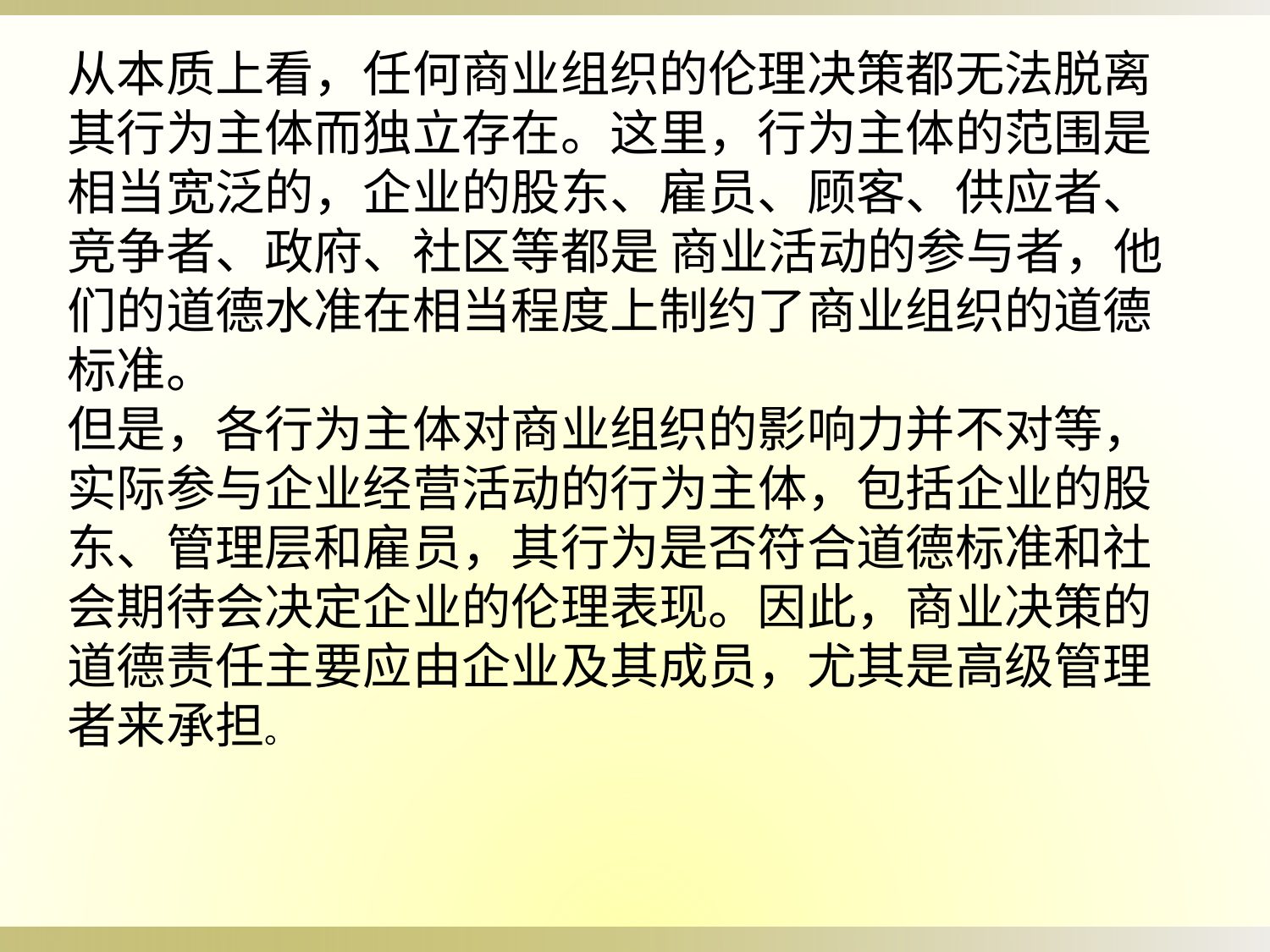

从本质上看，任何商业组织的伦理决策都无法脱离其行为主体而独立存在。这里，行为主体的范围是相当宽泛的，企业的股东、雇员、顾客、供应者、竞争者、政府、社区等都是 商业活动的参与者，他们的道德水准在相当程度上制约了商业组织的道德标准。
但是，各行为主体对商业组织的影响力并不对等，实际参与企业经营活动的行为主体，包括企业的股东、管理层和雇员，其行为是否符合道德标准和社会期待会决定企业的伦理表现。因此，商业决策的道德责任主要应由企业及其成员，尤其是高级管理者来承担。